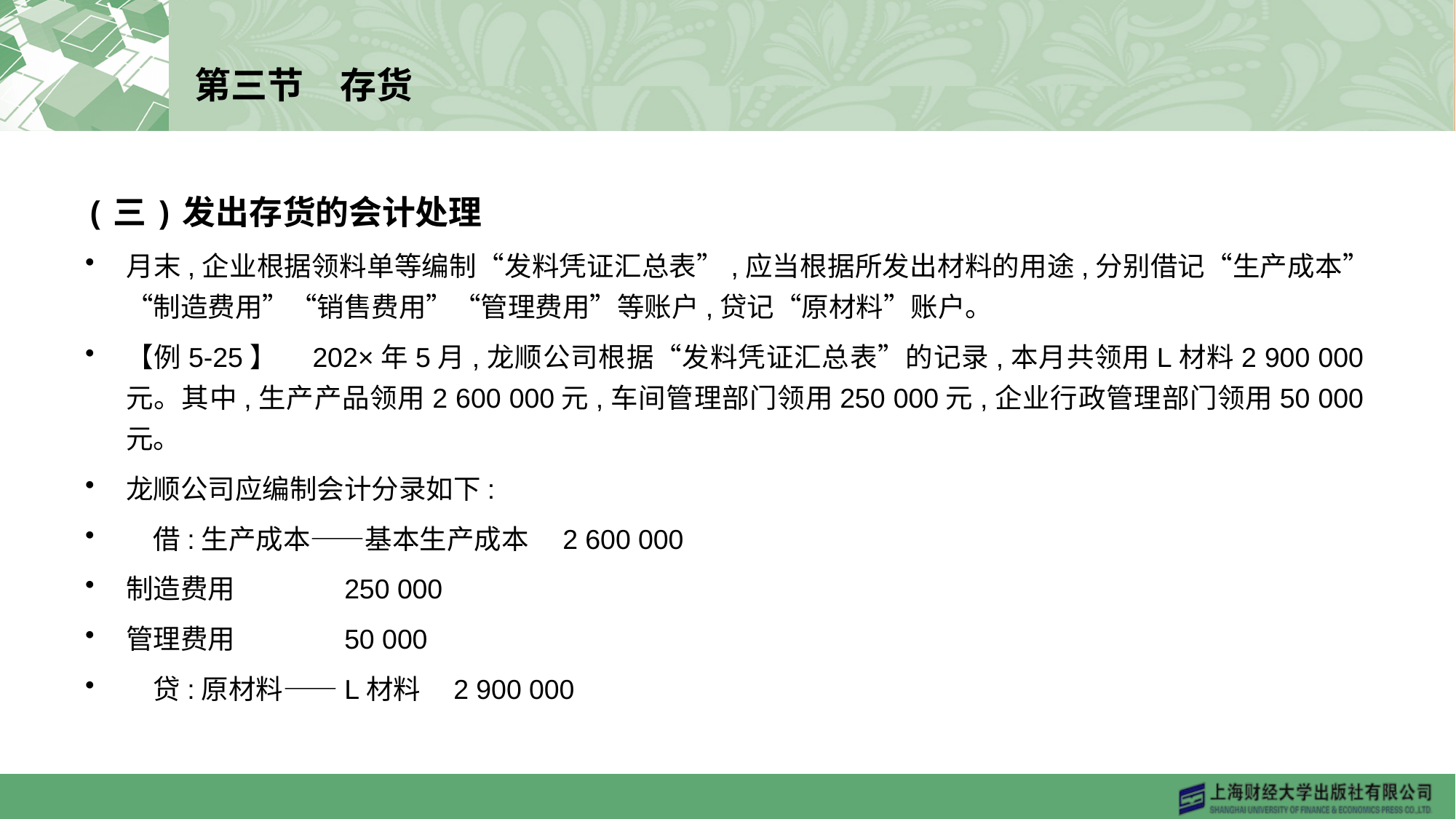

# 第三节　存货
(三)发出存货的会计处理
月末,企业根据领料单等编制“发料凭证汇总表”,应当根据所发出材料的用途,分别借记“生产成本”“制造费用”“销售费用”“管理费用”等账户,贷记“原材料”账户。
【例5-25】　202×年5月,龙顺公司根据“发料凭证汇总表”的记录,本月共领用L材料2 900 000元。其中,生产产品领用2 600 000元,车间管理部门领用250 000元,企业行政管理部门领用50 000元。
龙顺公司应编制会计分录如下:
　借:生产成本——基本生产成本	2 600 000
制造费用	250 000
管理费用	50 000
　贷:原材料——L材料	2 900 000